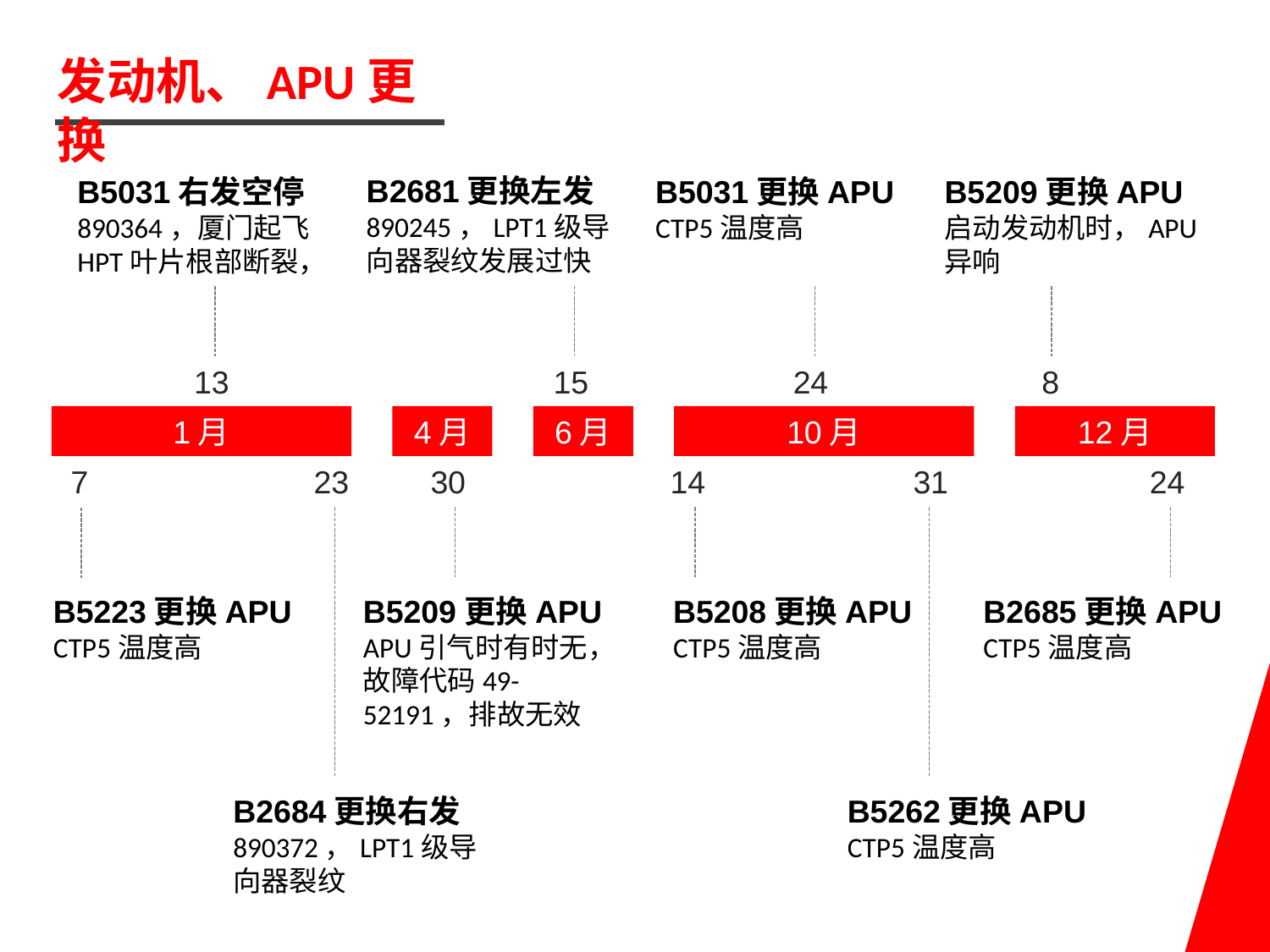

发动机、APU更换
B2681更换左发
890245，LPT1级导向器裂纹发展过快
B5031右发空停
890364，厦门起飞HPT叶片根部断裂，
B5031更换APU
CTP5温度高
B5209更换APU
启动发动机时，APU异响
15
13
24
8
1月
4月
6月
10月
12月
23
30
14
31
24
7
B5223更换APU
CTP5温度高
B5209更换APU
APU引气时有时无，故障代码49-52191，排故无效
B5208更换APU
CTP5温度高
B2685更换APU
CTP5温度高

B2684更换右发
890372，LPT1级导向器裂纹
B5262更换APU
CTP5温度高